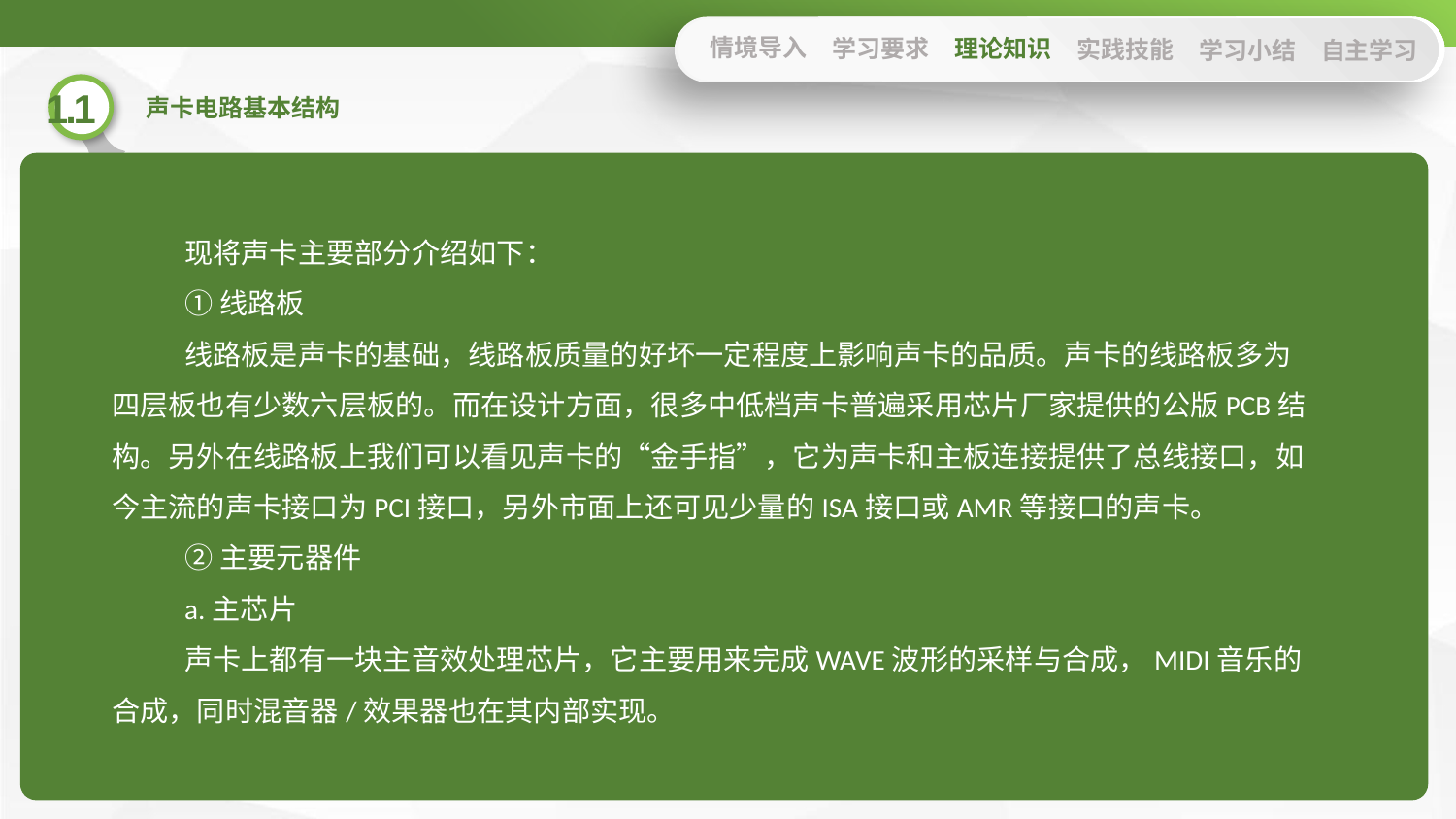

情境导入
学习要求
理论知识
实践技能
学习小结
自主学习
现将声卡主要部分介绍如下：
①线路板
线路板是声卡的基础，线路板质量的好坏一定程度上影响声卡的品质。声卡的线路板多为四层板也有少数六层板的。而在设计方面，很多中低档声卡普遍采用芯片厂家提供的公版PCB结构。另外在线路板上我们可以看见声卡的“金手指”，它为声卡和主板连接提供了总线接口，如今主流的声卡接口为PCI接口，另外市面上还可见少量的ISA接口或AMR等接口的声卡。
②主要元器件
a.主芯片
声卡上都有一块主音效处理芯片，它主要用来完成WAVE波形的采样与合成，MIDI音乐的合成，同时混音器/效果器也在其内部实现。